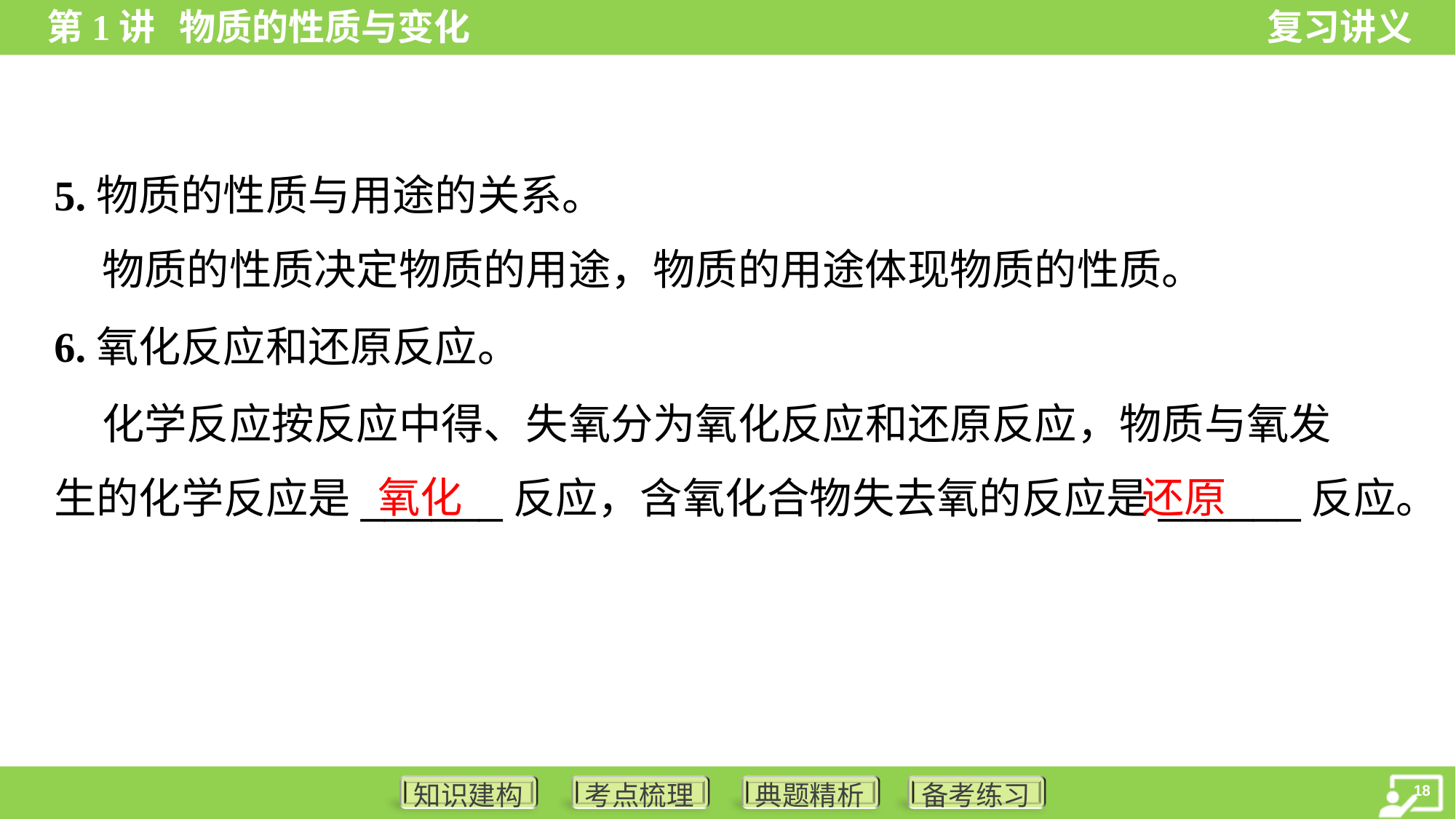

5.物质的性质与用途的关系。
    物质的性质决定物质的用途，物质的用途体现物质的性质。
6.氧化反应和还原反应。
    化学反应按反应中得、失氧分为氧化反应和还原反应，物质与氧发
生的化学反应是______反应，含氧化合物失去氧的反应是______反应。
氧化
还原